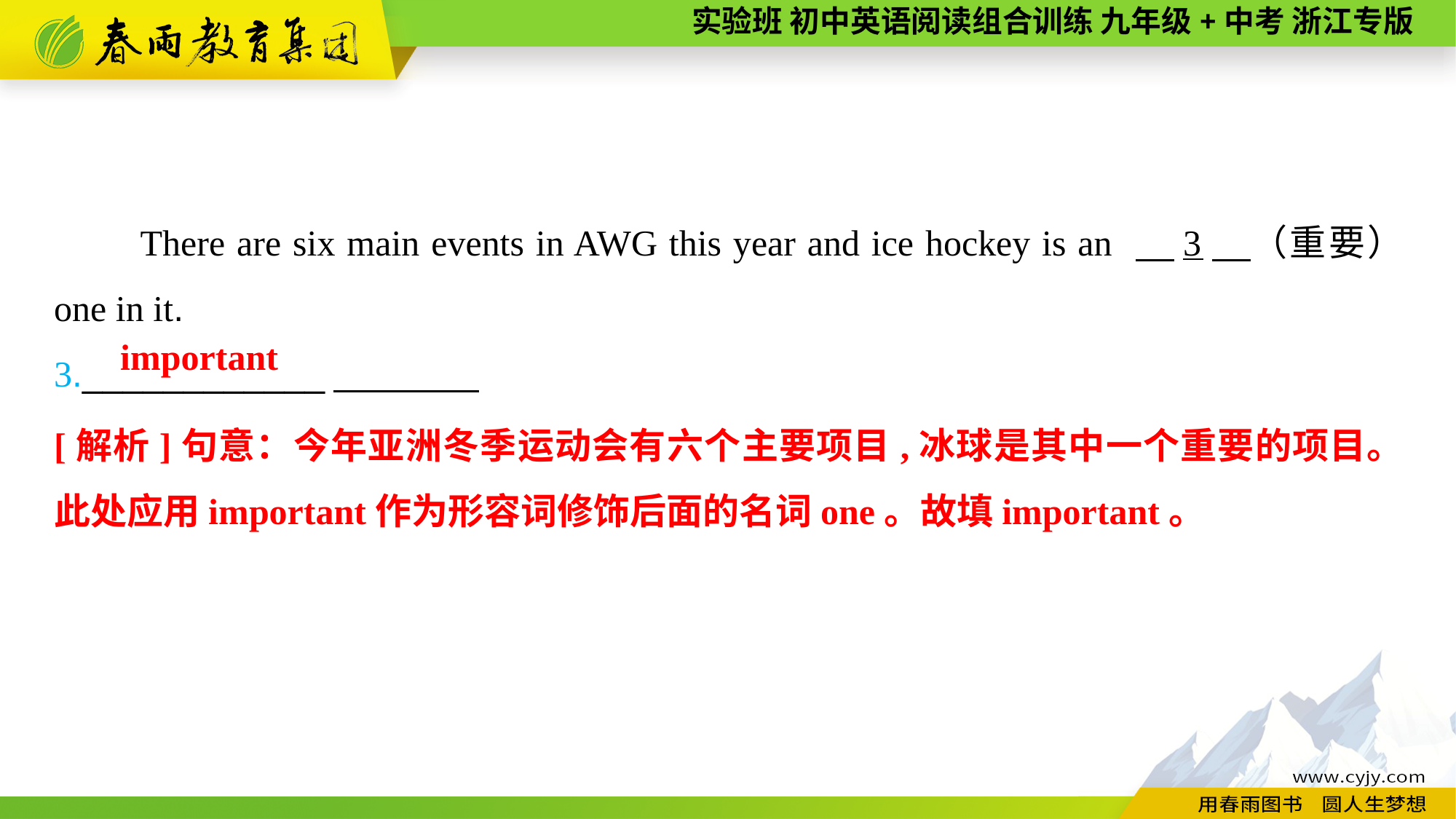

There are six main events in AWG this year and ice hockey is an 　3　（重要） one in it.
3.____________
important
[解析]句意：今年亚洲冬季运动会有六个主要项目,冰球是其中一个重要的项目。此处应用important作为形容词修饰后面的名词one。故填important。